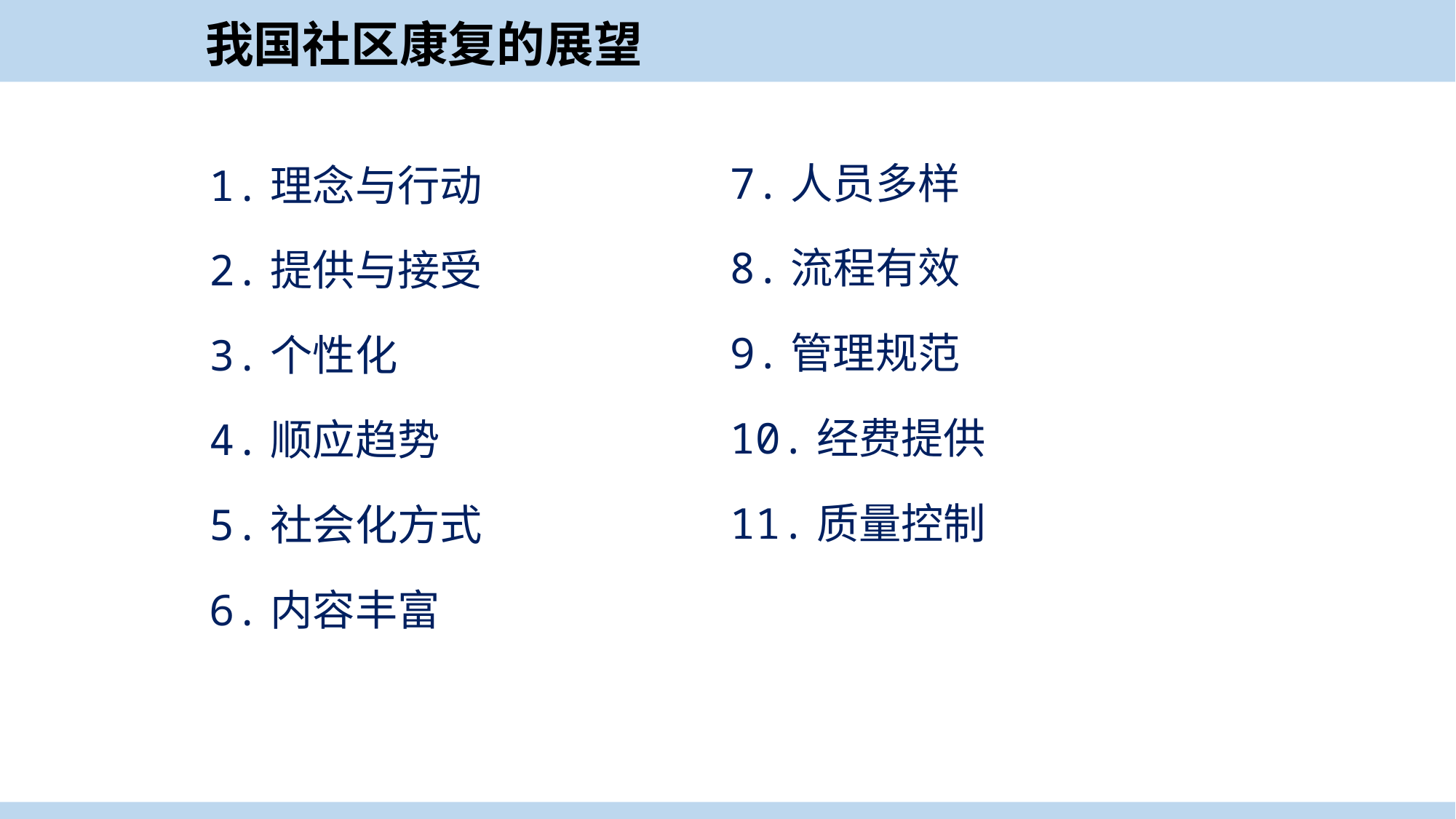

我国社区康复的展望
1.理念与行动
2.提供与接受
3.个性化
4.顺应趋势
5.社会化方式
6.内容丰富

7.人员多样
8.流程有效
9.管理规范
10.经费提供
11.质量控制